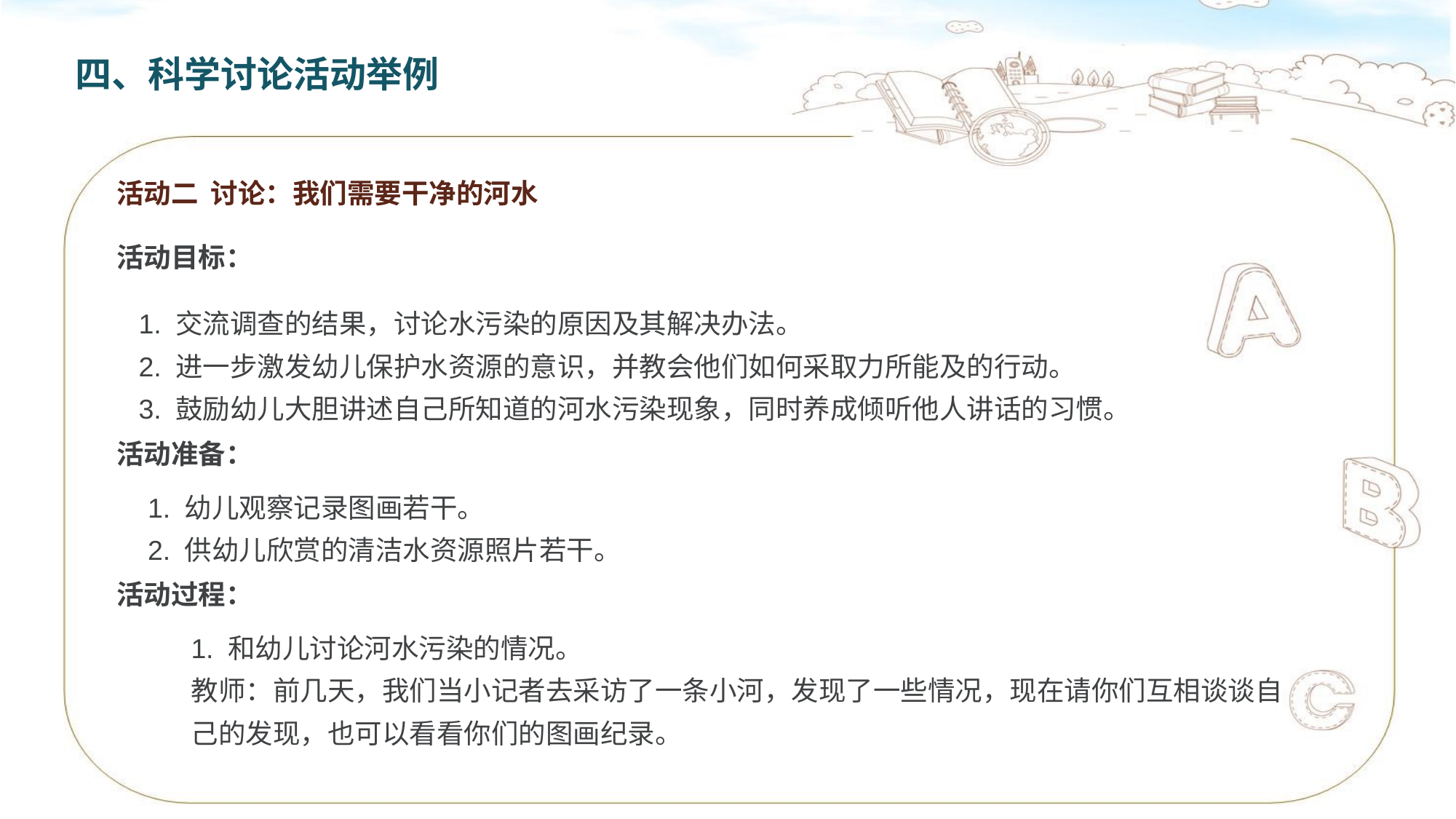

四、科学讨论活动举例
活动二  讨论：我们需要干净的河水
活动目标：
1. 交流调查的结果，讨论水污染的原因及其解决办法。
2. 进一步激发幼儿保护水资源的意识，并教会他们如何采取力所能及的行动。
3. 鼓励幼儿大胆讲述自己所知道的河水污染现象，同时养成倾听他人讲话的习惯。
活动准备：
1. 幼儿观察记录图画若干。
2. 供幼儿欣赏的清洁水资源照片若干。
活动过程：
1. 和幼儿讨论河水污染的情况。
教师：前几天，我们当小记者去采访了一条小河，发现了一些情况，现在请你们互相谈谈自己的发现，也可以看看你们的图画纪录。